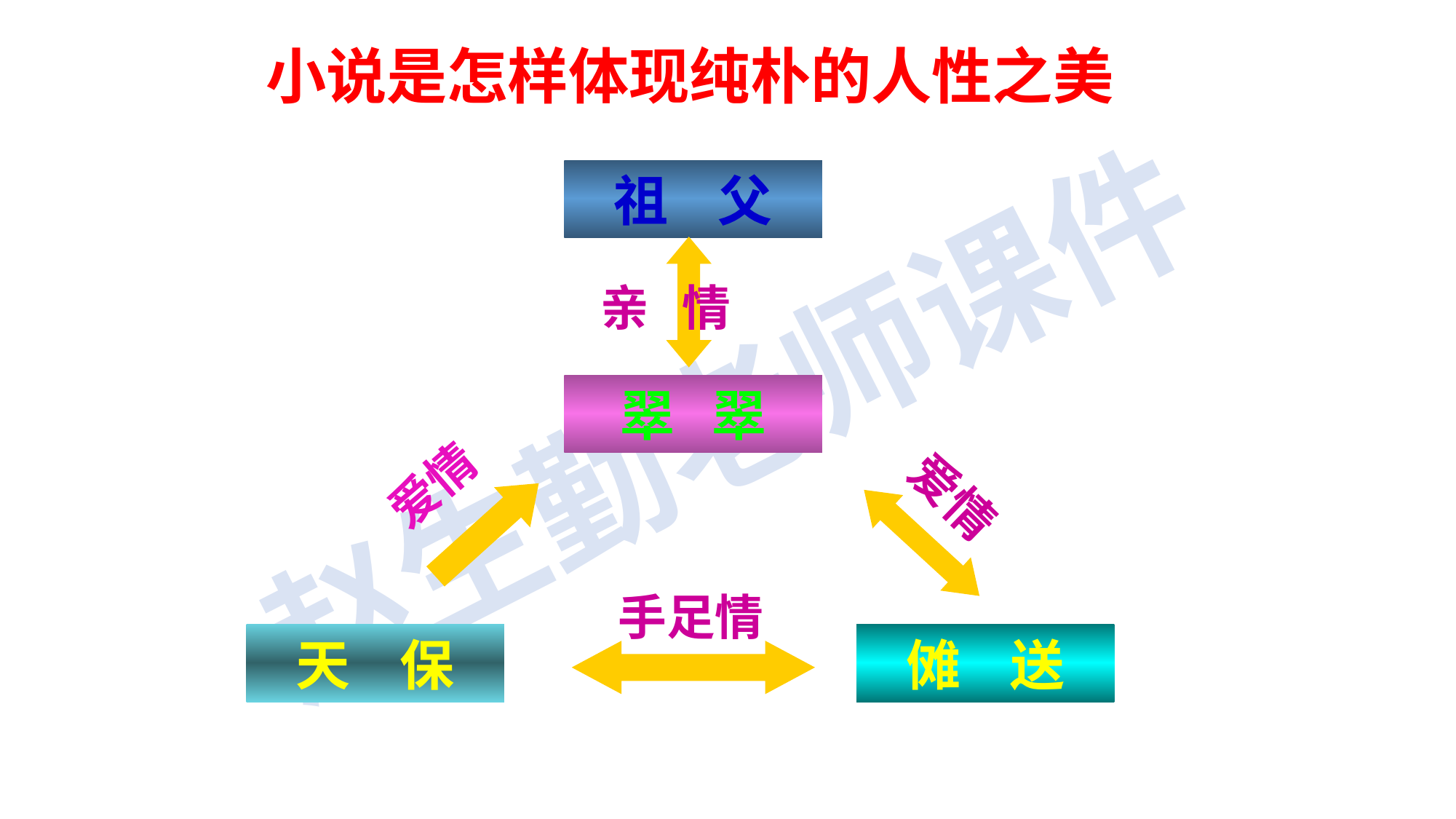

小说是怎样体现纯朴的人性之美
祖    父

亲   情
翠   翠
爱情

爱情

手足情
天    保
傩    送